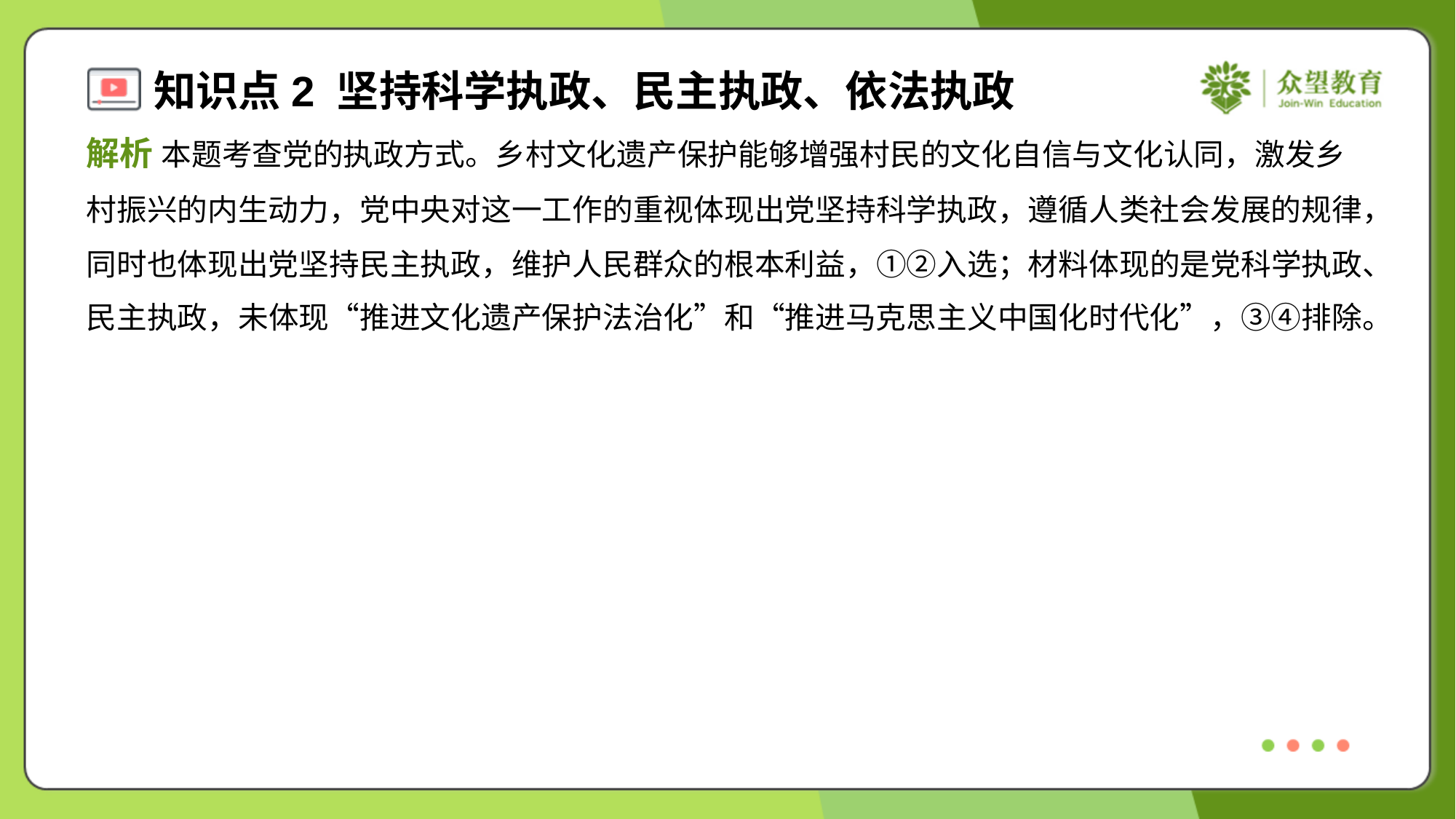

解析 本题考查党的执政方式。乡村文化遗产保护能够增强村民的文化自信与文化认同，激发乡
村振兴的内生动力，党中央对这一工作的重视体现出党坚持科学执政，遵循人类社会发展的规律，
同时也体现出党坚持民主执政，维护人民群众的根本利益，①②入选；材料体现的是党科学执政、
民主执政，未体现“推进文化遗产保护法治化”和“推进马克思主义中国化时代化”，③④排除。